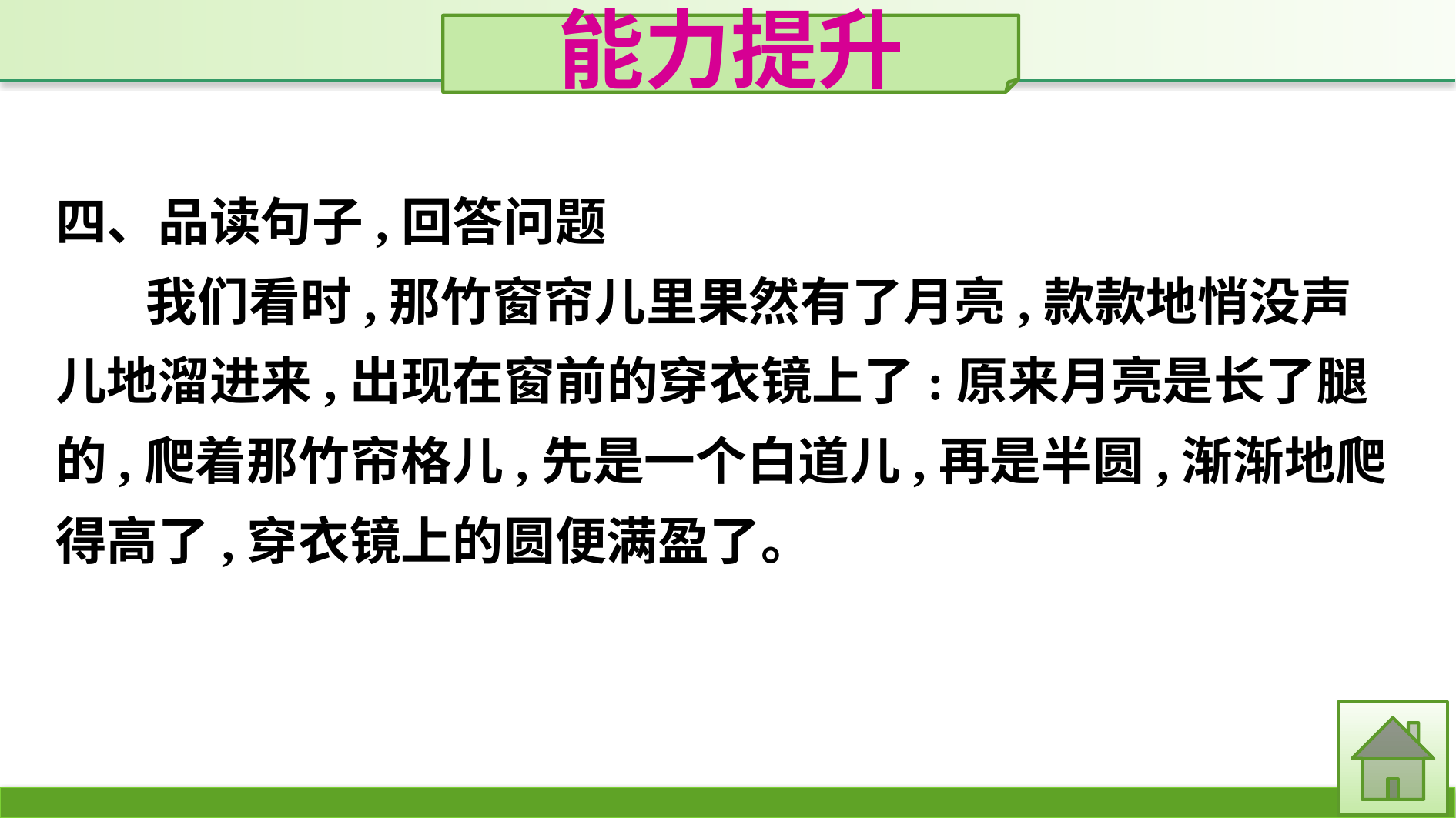

能力提升
四、品读句子,回答问题
我们看时,那竹窗帘儿里果然有了月亮,款款地悄没声儿地溜进来,出现在窗前的穿衣镜上了:原来月亮是长了腿的,爬着那竹帘格儿,先是一个白道儿,再是半圆,渐渐地爬得高了,穿衣镜上的圆便满盈了。